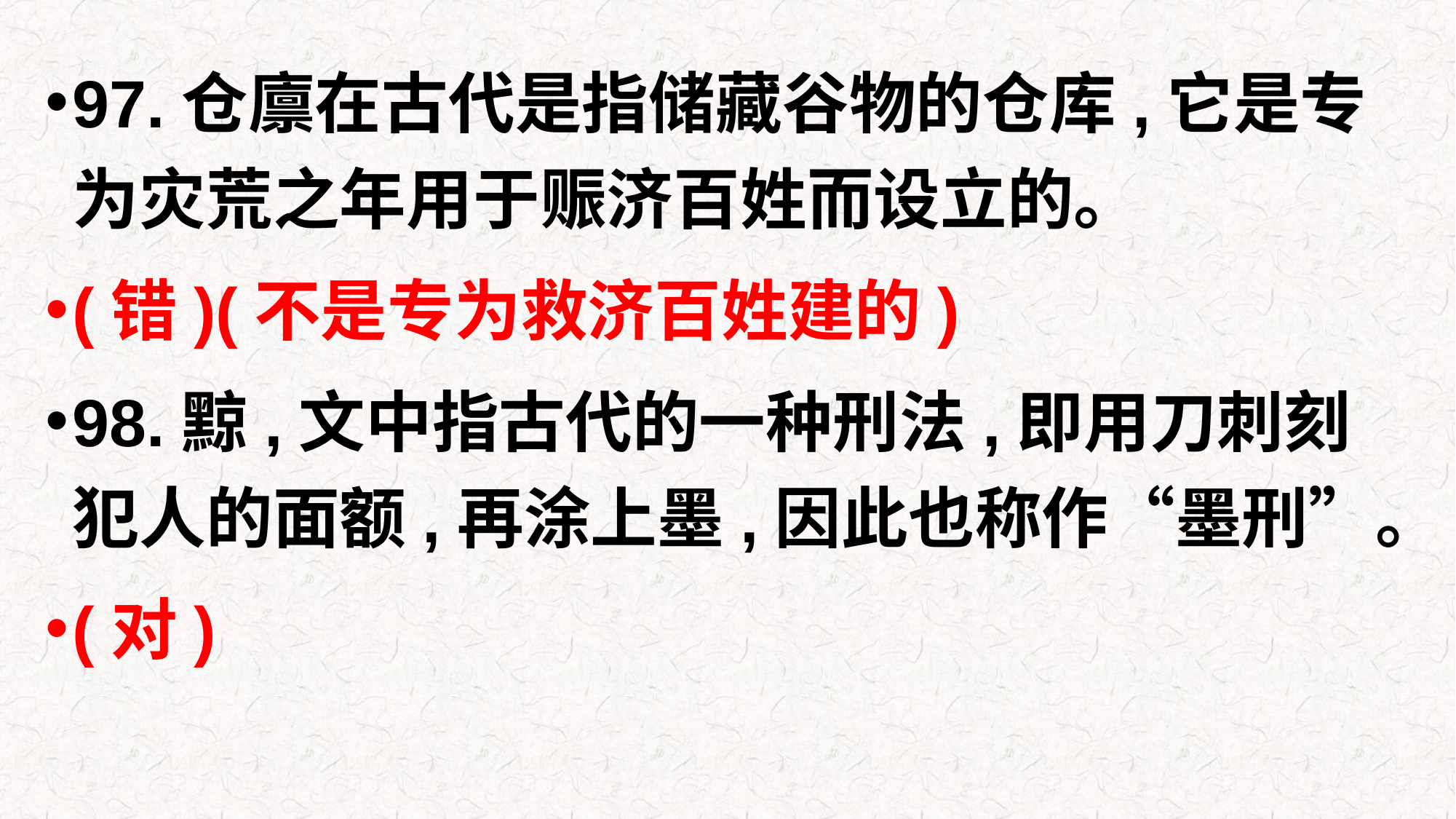

97.仓廪在古代是指储藏谷物的仓库,它是专为灾荒之年用于赈济百姓而设立的。
(错)(不是专为救济百姓建的)
98.黥,文中指古代的一种刑法,即用刀刺刻犯人的面额,再涂上墨,因此也称作“墨刑”。
(对)